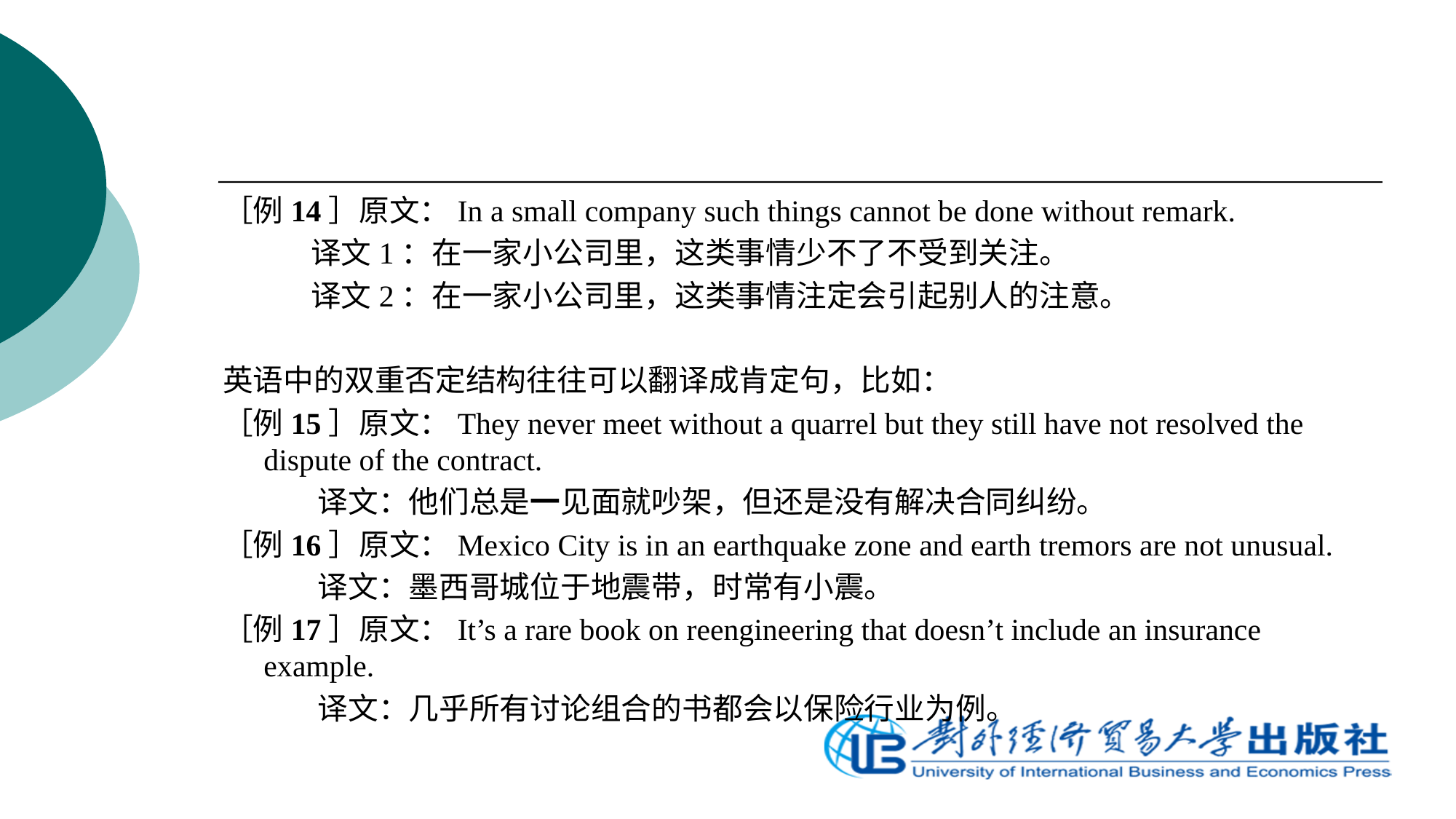

［例14］原文：In a small company such things cannot be done without remark.
            译文1：在一家小公司里，这类事情少不了不受到关注。
            译文2：在一家小公司里，这类事情注定会引起别人的注意。

英语中的双重否定结构往往可以翻译成肯定句，比如：
［例15］原文：They never meet without a quarrel but they still have not resolved the dispute of the contract.
             译文：他们总是一见面就吵架，但还是没有解决合同纠纷。
［例16］原文：Mexico City is in an earthquake zone and earth tremors are not unusual.
             译文：墨西哥城位于地震带，时常有小震。
［例17］原文：It’s a rare book on reengineering that doesn’t include an insurance example.
             译文：几乎所有讨论组合的书都会以保险行业为例。